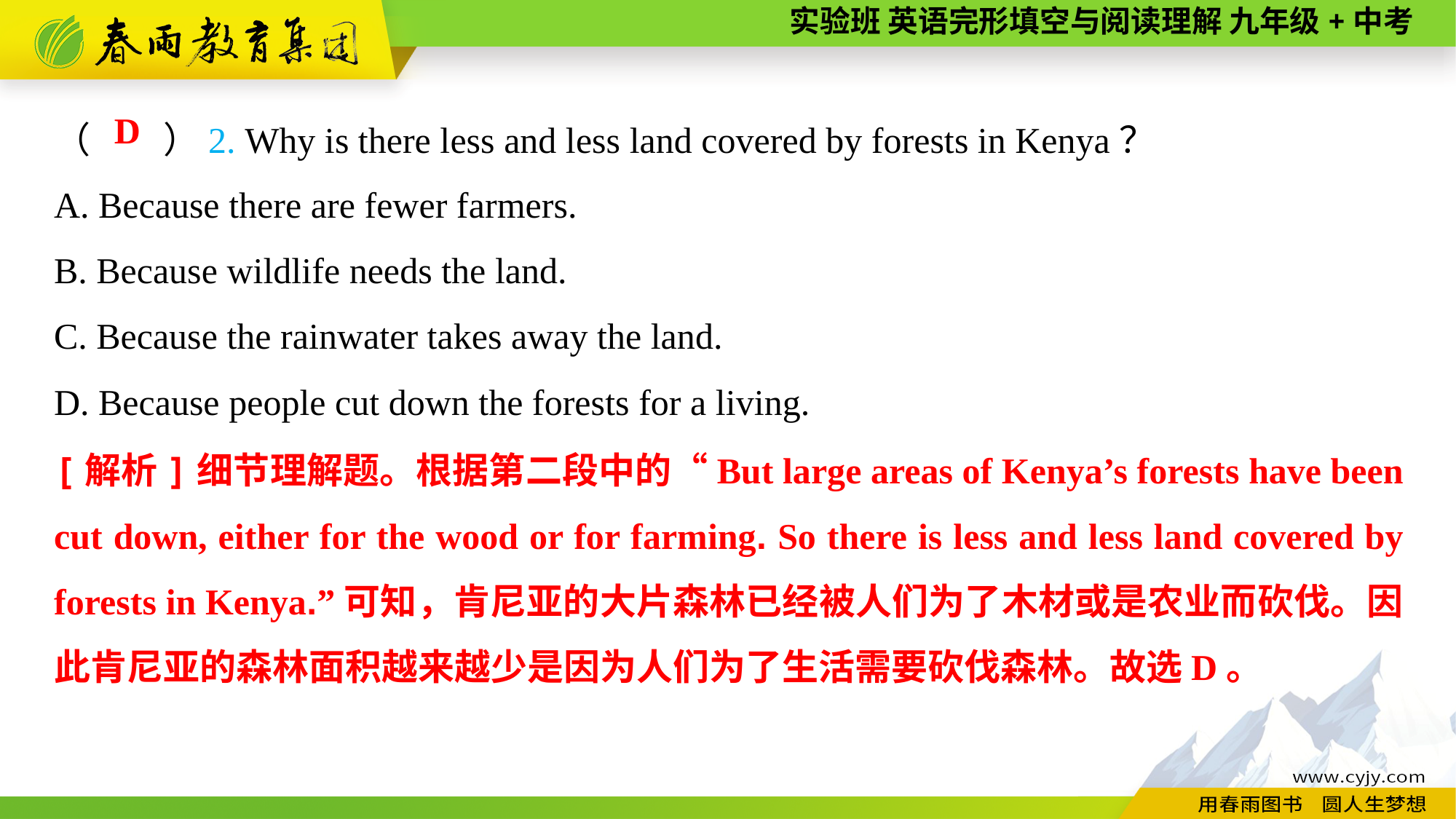

（　　）2. Why is there less and less land covered by forests in Kenya？
A. Because there are fewer farmers.
B. Because wildlife needs the land.
C. Because the rainwater takes away the land.
D. Because people cut down the forests for a living.
D
[解析]细节理解题。根据第二段中的“But large areas of Kenya’s forests have been cut down, either for the wood or for farming. So there is less and less land covered by forests in Kenya.”可知，肯尼亚的大片森林已经被人们为了木材或是农业而砍伐。因此肯尼亚的森林面积越来越少是因为人们为了生活需要砍伐森林。故选D。